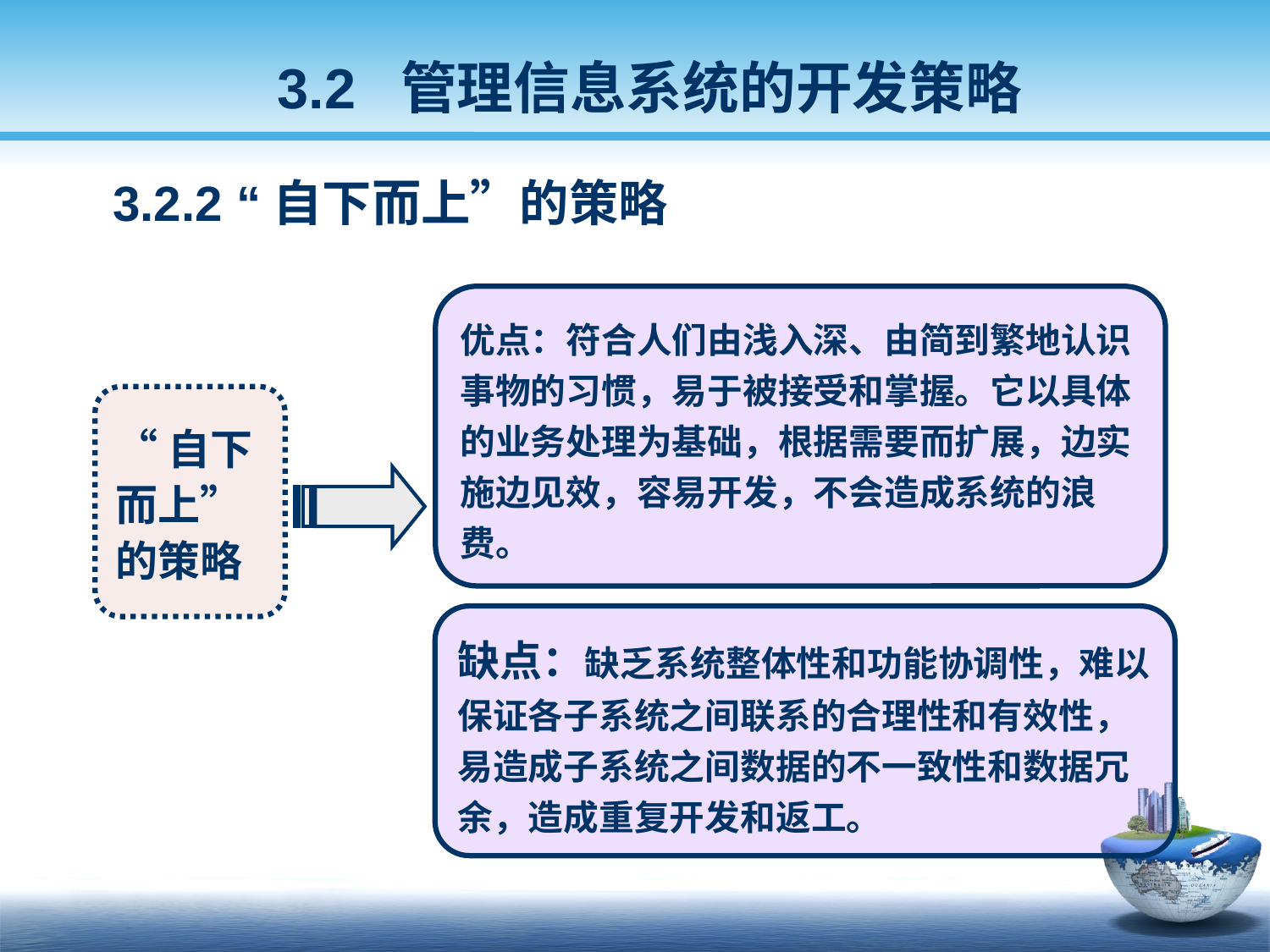

3.2  管理信息系统的开发策略
    3.2.2 “自下而上”的策略
优点：符合人们由浅入深、由简到繁地认识事物的习惯，易于被接受和掌握。它以具体的业务处理为基础，根据需要而扩展，边实施边见效，容易开发，不会造成系统的浪费。
“自下而上”的策略

缺点：缺乏系统整体性和功能协调性，难以保证各子系统之间联系的合理性和有效性，易造成子系统之间数据的不一致性和数据冗余，造成重复开发和返工。